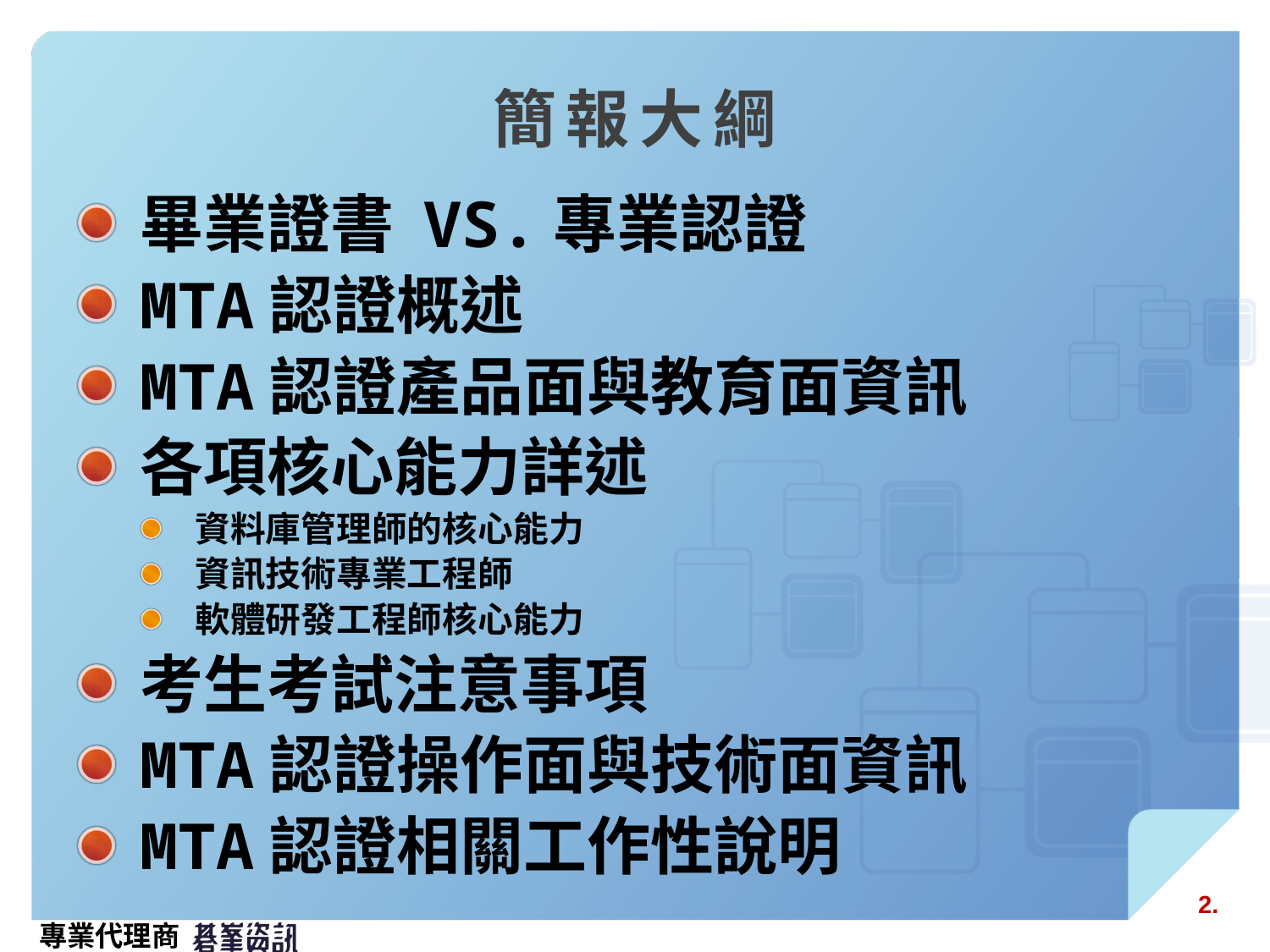

# 簡 報 大 綱
畢業證書 VS.專業認證
MTA認證概述
MTA認證產品面與教育面資訊
各項核心能力詳述
資料庫管理師的核心能力
資訊技術專業工程師
軟體研發工程師核心能力
考生考試注意事項
MTA認證操作面與技術面資訊
MTA認證相關工作性說明
2.